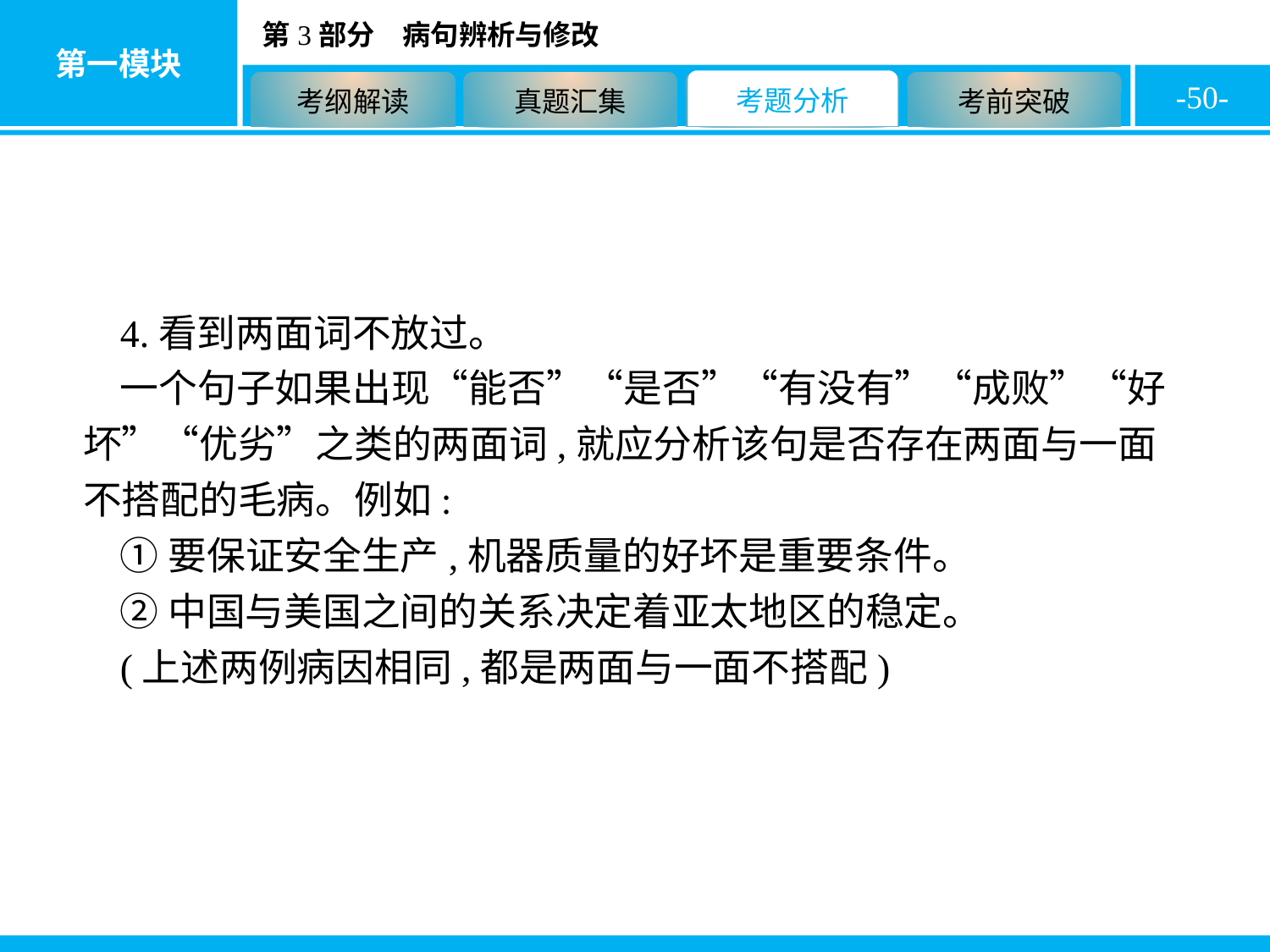

-50-
4.看到两面词不放过。
一个句子如果出现“能否”“是否”“有没有”“成败”“好坏”“优劣”之类的两面词,就应分析该句是否存在两面与一面不搭配的毛病。例如:
①要保证安全生产,机器质量的好坏是重要条件。
②中国与美国之间的关系决定着亚太地区的稳定。
(上述两例病因相同,都是两面与一面不搭配)